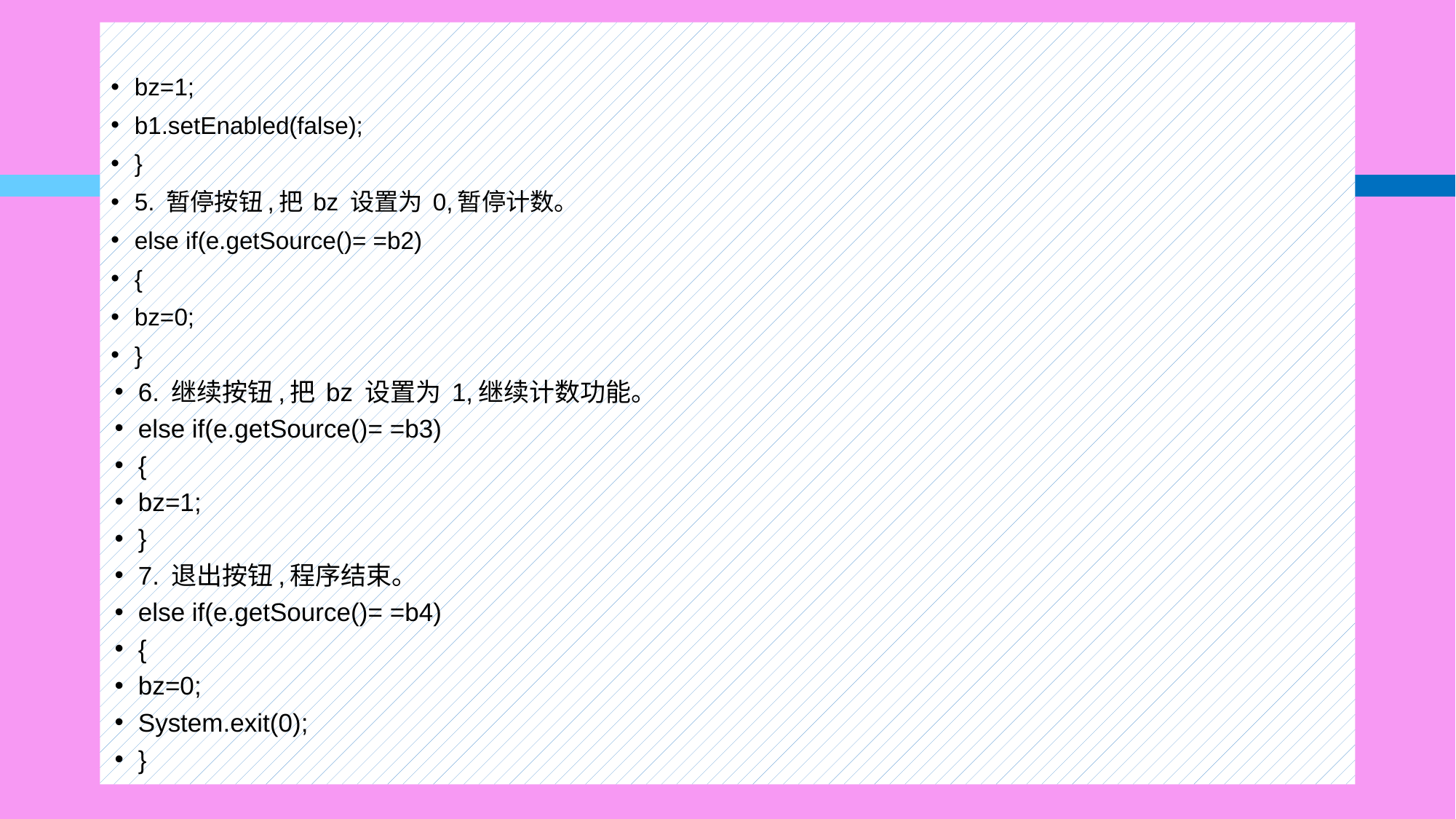

bz=1;
b1.setEnabled(false);
}
5. 暂停按钮,把 bz 设置为 0,暂停计数。
else if(e.getSource()= =b2)
{
bz=0;
}
6. 继续按钮,把 bz 设置为 1,继续计数功能。
else if(e.getSource()= =b3)
{
bz=1;
}
7. 退出按钮,程序结束。
else if(e.getSource()= =b4)
{
bz=0;
System.exit(0);
}

#